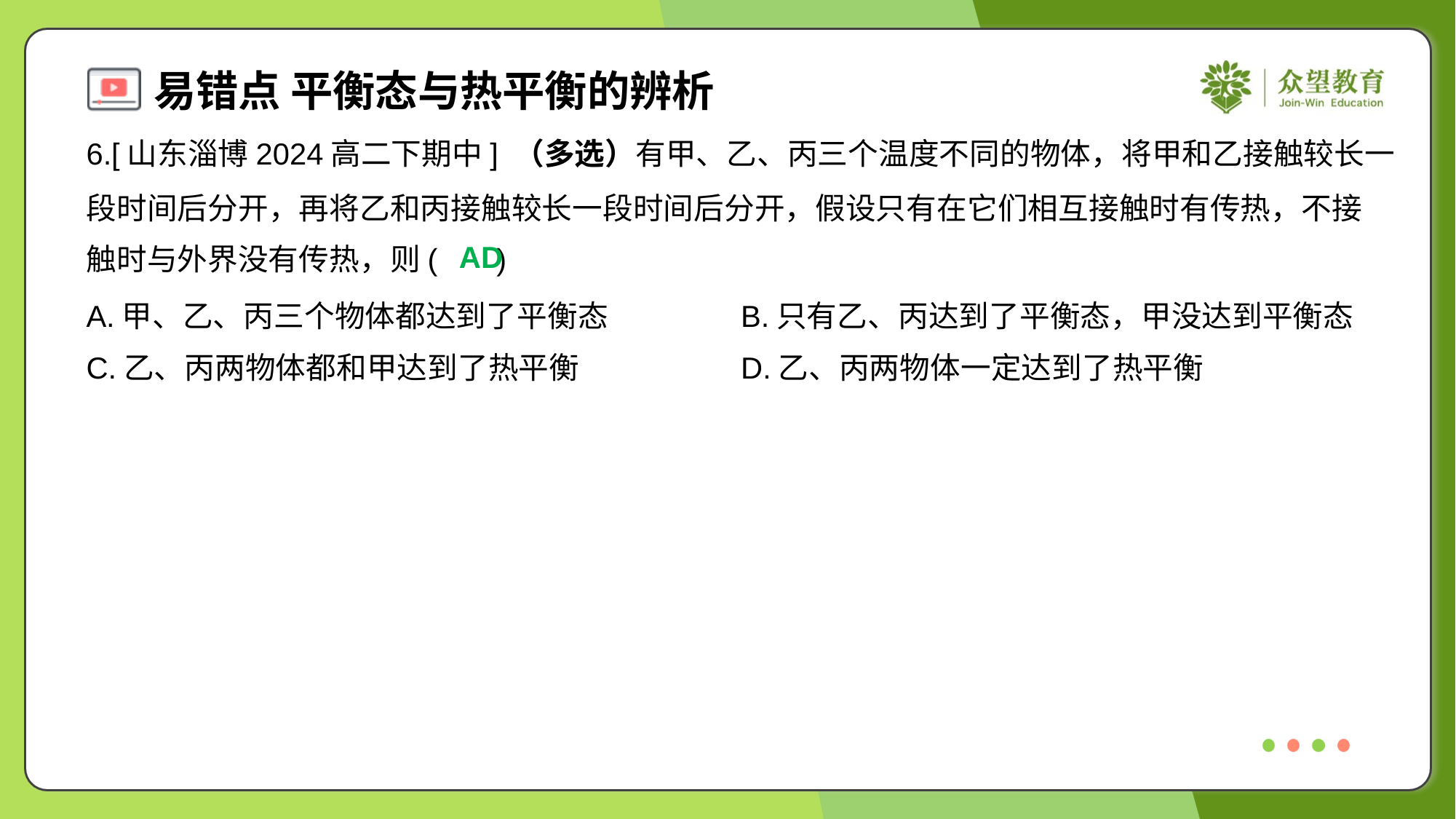

6.[山东淄博2024高二下期中] （多选）有甲、乙、丙三个温度不同的物体，将甲和乙接触较长一
段时间后分开，再将乙和丙接触较长一段时间后分开，假设只有在它们相互接触时有传热，不接
触时与外界没有传热，则(       )
AD
A.甲、乙、丙三个物体都达到了平衡态	B.只有乙、丙达到了平衡态，甲没达到平衡态
C.乙、丙两物体都和甲达到了热平衡	D.乙、丙两物体一定达到了热平衡